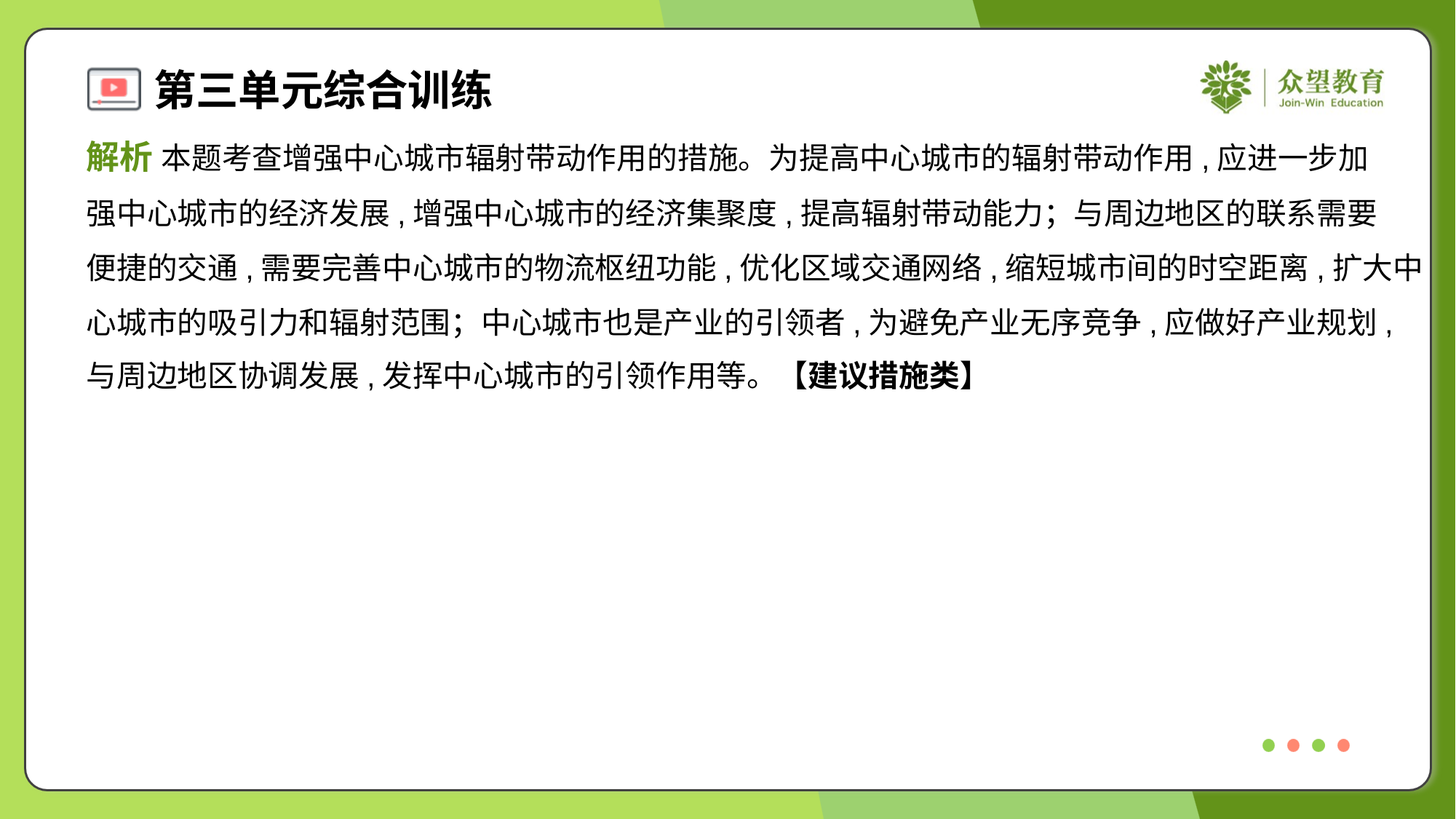

解析 本题考查增强中心城市辐射带动作用的措施。为提高中心城市的辐射带动作用,应进一步加
强中心城市的经济发展,增强中心城市的经济集聚度,提高辐射带动能力；与周边地区的联系需要
便捷的交通,需要完善中心城市的物流枢纽功能,优化区域交通网络,缩短城市间的时空距离,扩大中
心城市的吸引力和辐射范围；中心城市也是产业的引领者,为避免产业无序竞争,应做好产业规划,
与周边地区协调发展,发挥中心城市的引领作用等。【建议措施类】